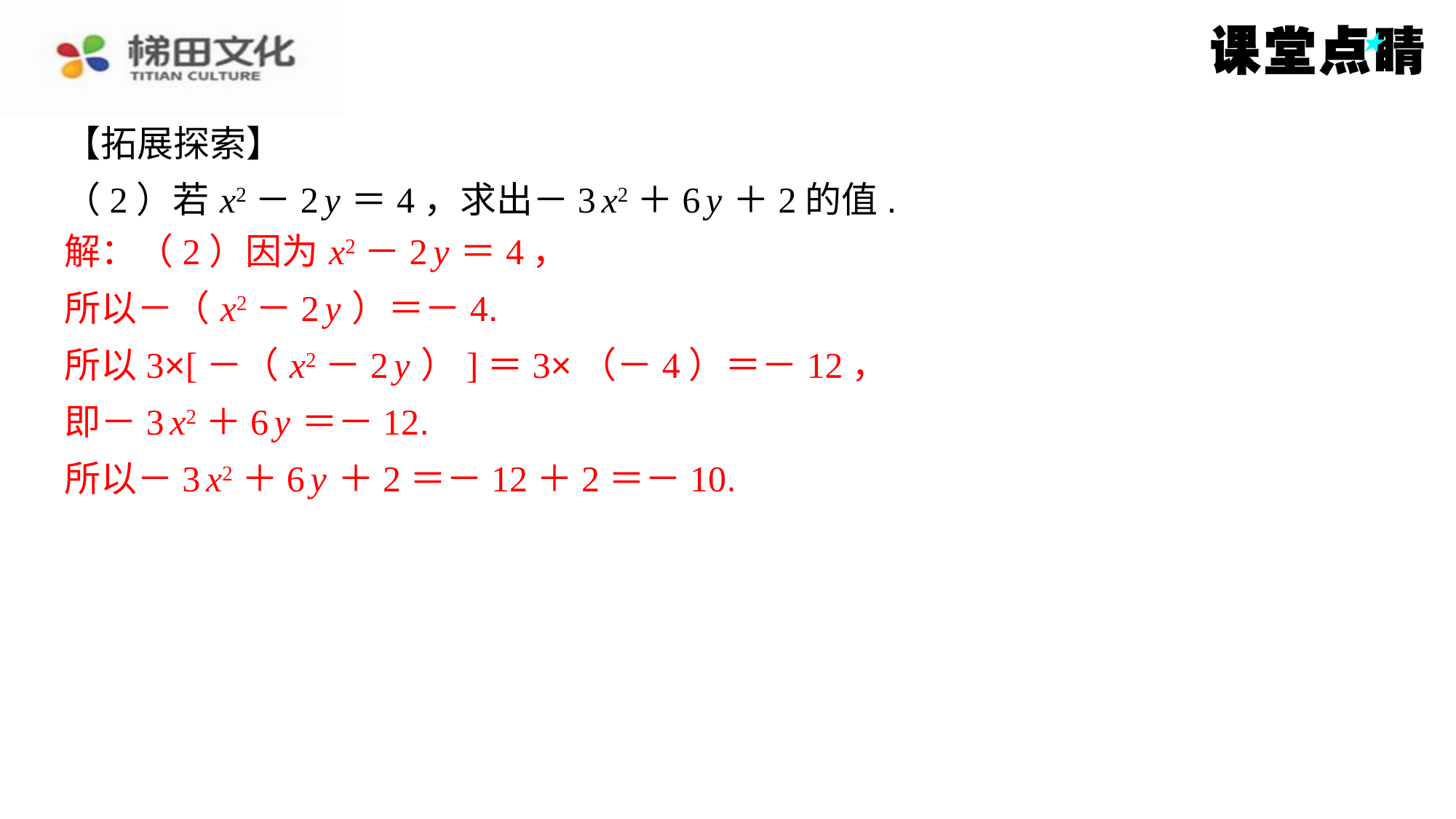

【拓展探索】
（2）若 x2－2 y ＝4，求出－3 x2＋6 y ＋2的值.
解：（2）因为 x2－2 y ＝4，
所以－（ x2－2 y ）＝－4.
所以3×[－（ x2－2 y ）]＝3×（－4）＝－12，
即－3 x2＋6 y ＝－12.
所以－3 x2＋6 y ＋2＝－12＋2＝－10.
解：（2）因为 x2－2 y ＝4，
所以－（ x2－2 y ）＝－4.
所以3×[－（ x2－2 y ）]＝3×（－4）＝－12，
即－3 x2＋6 y ＝－12.
所以－3 x2＋6 y ＋2＝－12＋2＝－10.